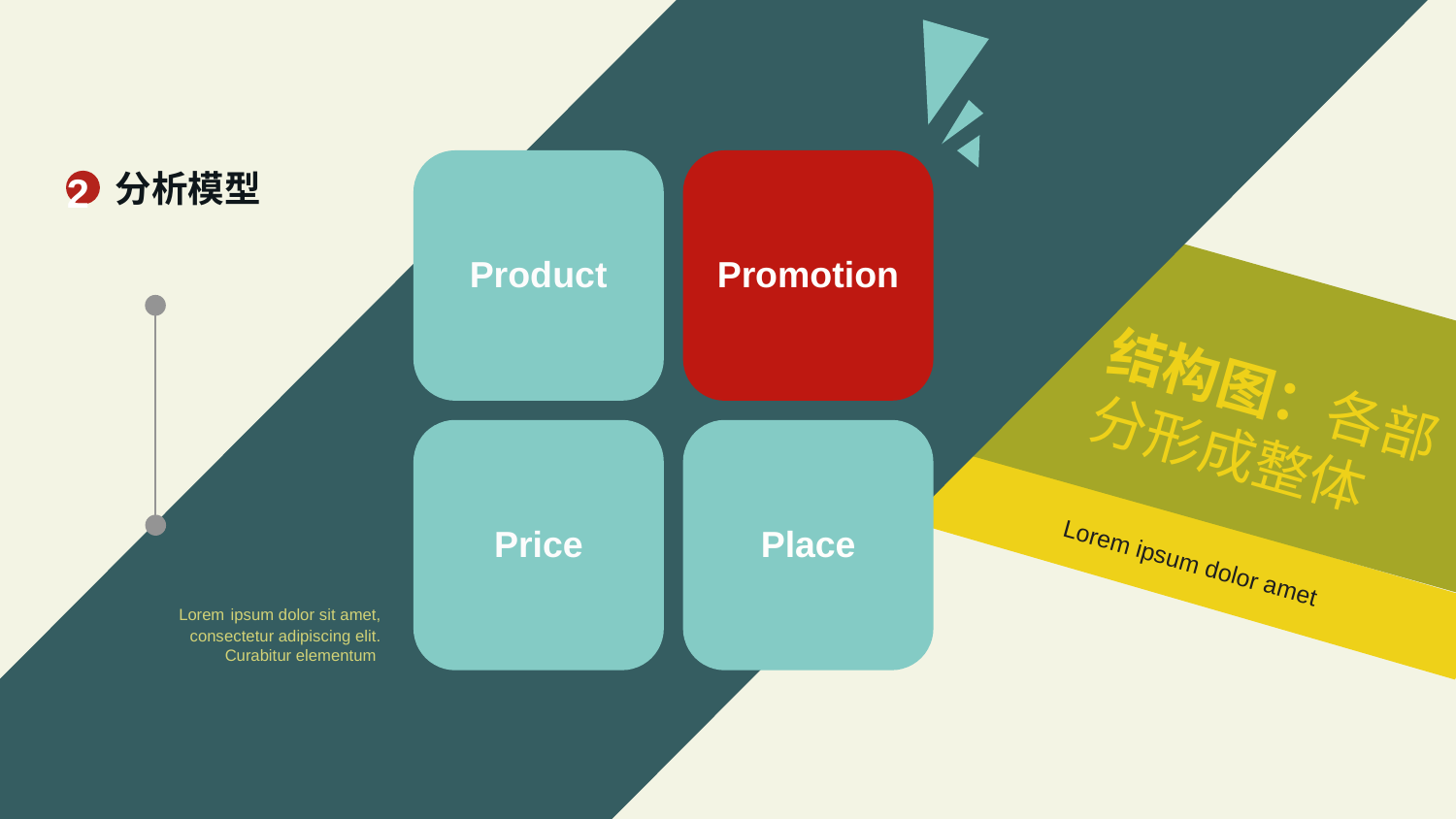

Product
Promotion
Price
Place

分析模型
2

结构图：各部分形成整体

Lorem ipsum dolor amet
Lorem ipsum dolor sit amet, consectetur adipiscing elit. Curabitur elementum